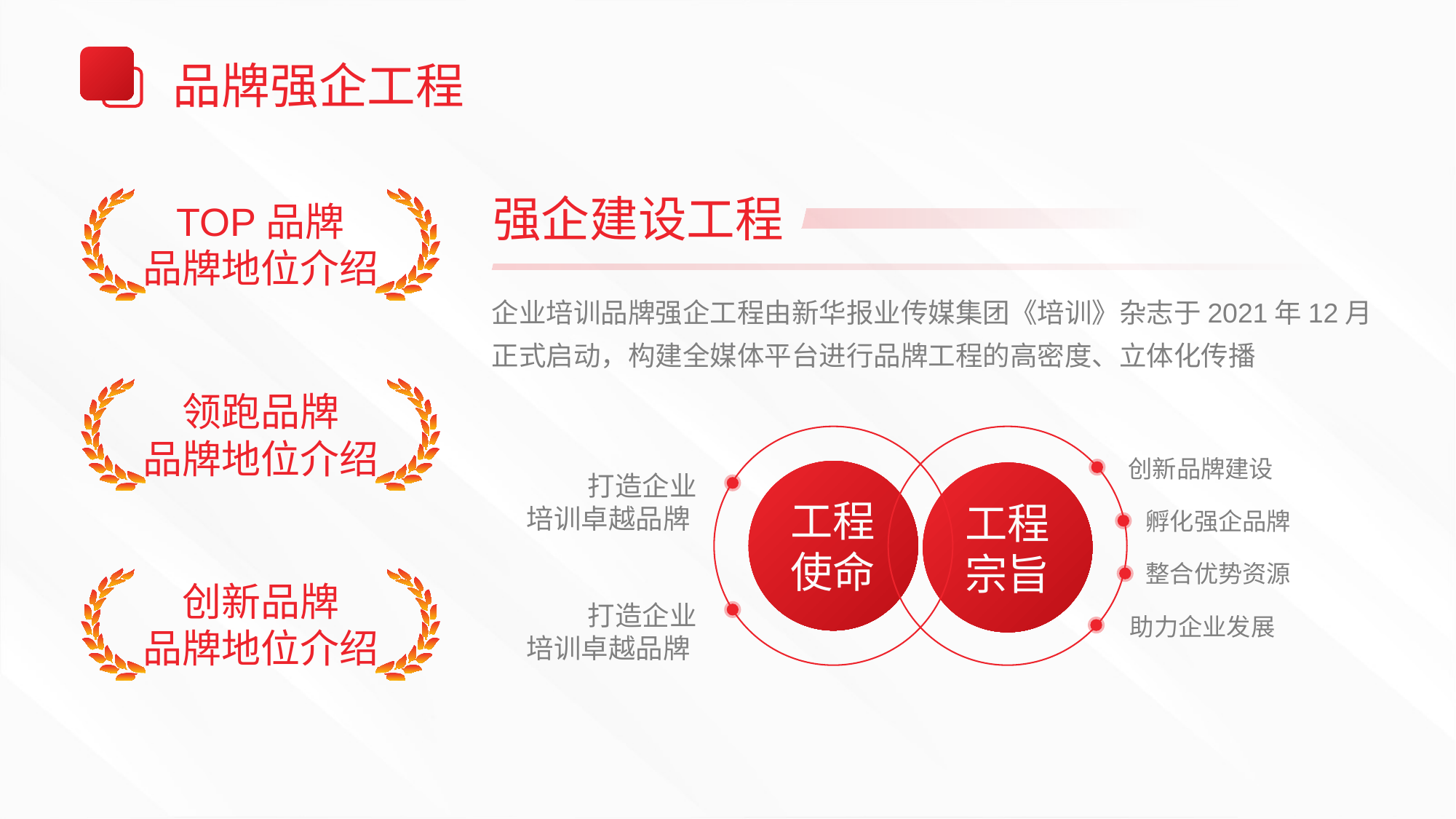

# 品牌强企工程

TOP品牌
品牌地位介绍
强企建设工程

企业培训品牌强企工程由新华报业传媒集团《培训》杂志于2021年12月正式启动，构建全媒体平台进行品牌工程的高密度、立体化传播

领跑品牌
品牌地位介绍

创新品牌建设

工程
使命
工程宗旨
打造企业
培训卓越品牌

孵化强企品牌

整合优势资源

创新品牌
品牌地位介绍
打造企业
培训卓越品牌

助力企业发展